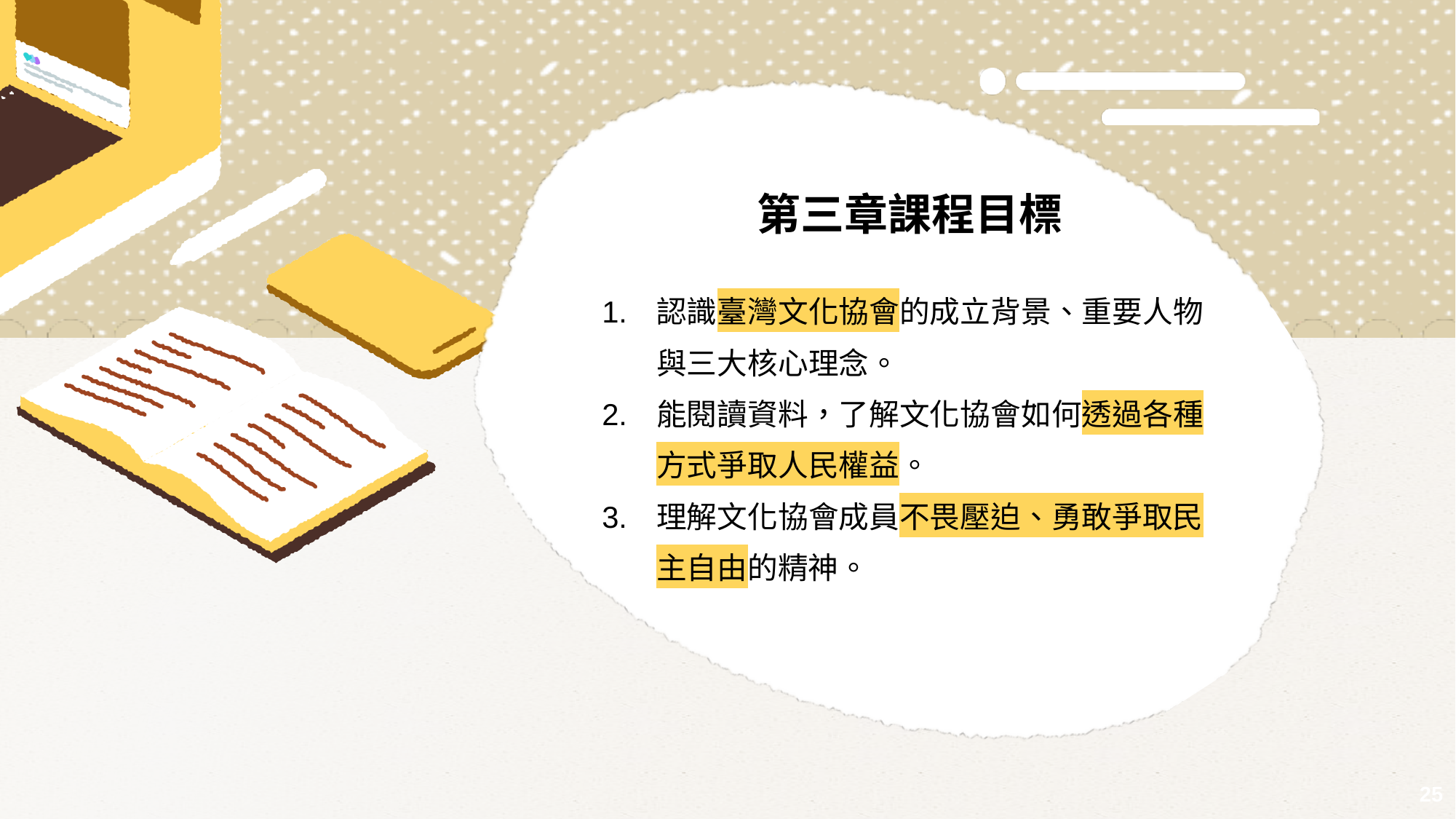

第三章課程目標
認識臺灣文化協會的成立背景、重要人物與三大核心理念。
能閱讀資料，了解文化協會如何透過各種方式爭取人民權益。
理解文化協會成員不畏壓迫、勇敢爭取民主自由的精神。